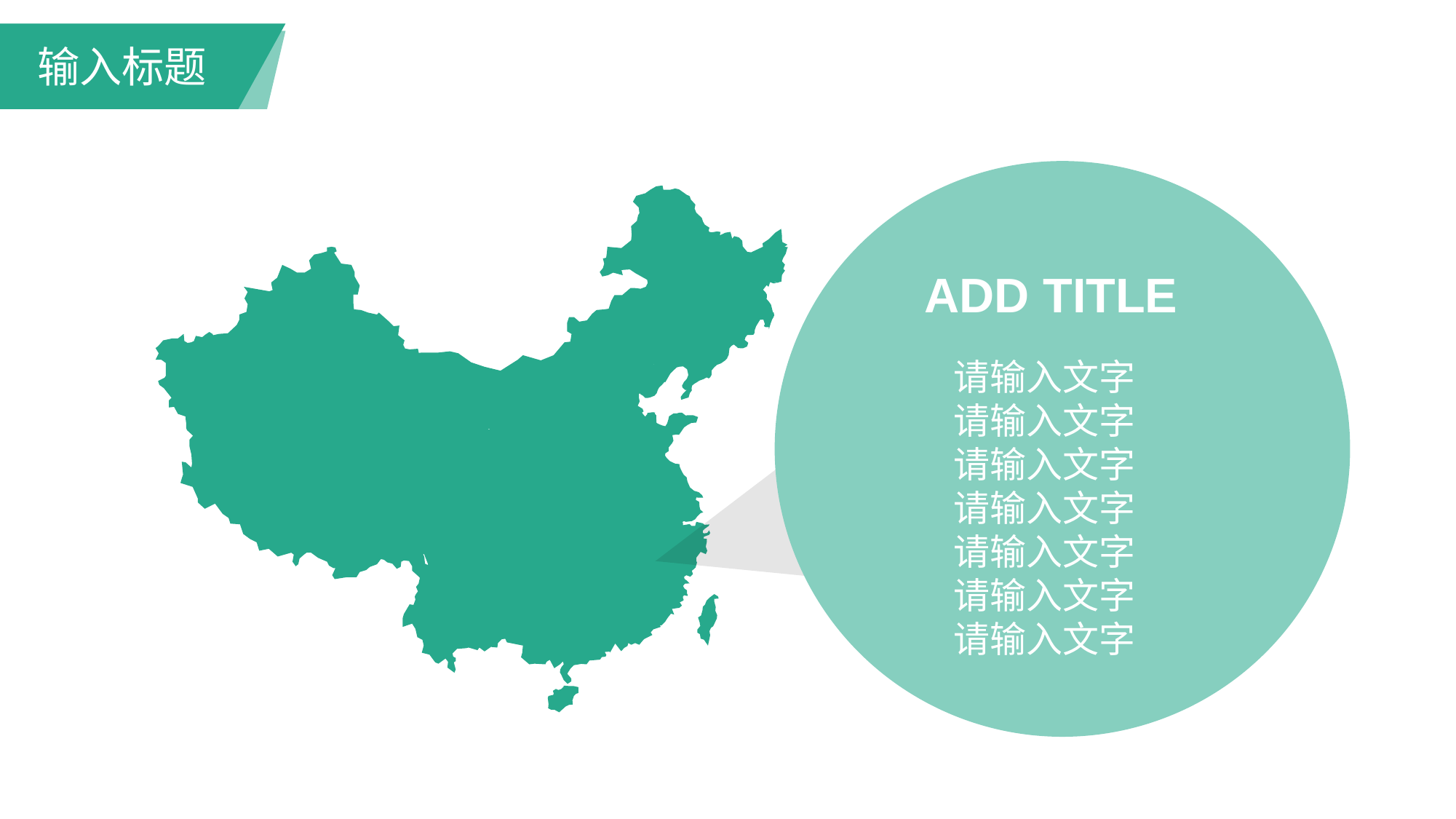

输入标题

ADD TITLE
请输入文字
请输入文字
请输入文字
请输入文字
请输入文字
请输入文字
请输入文字